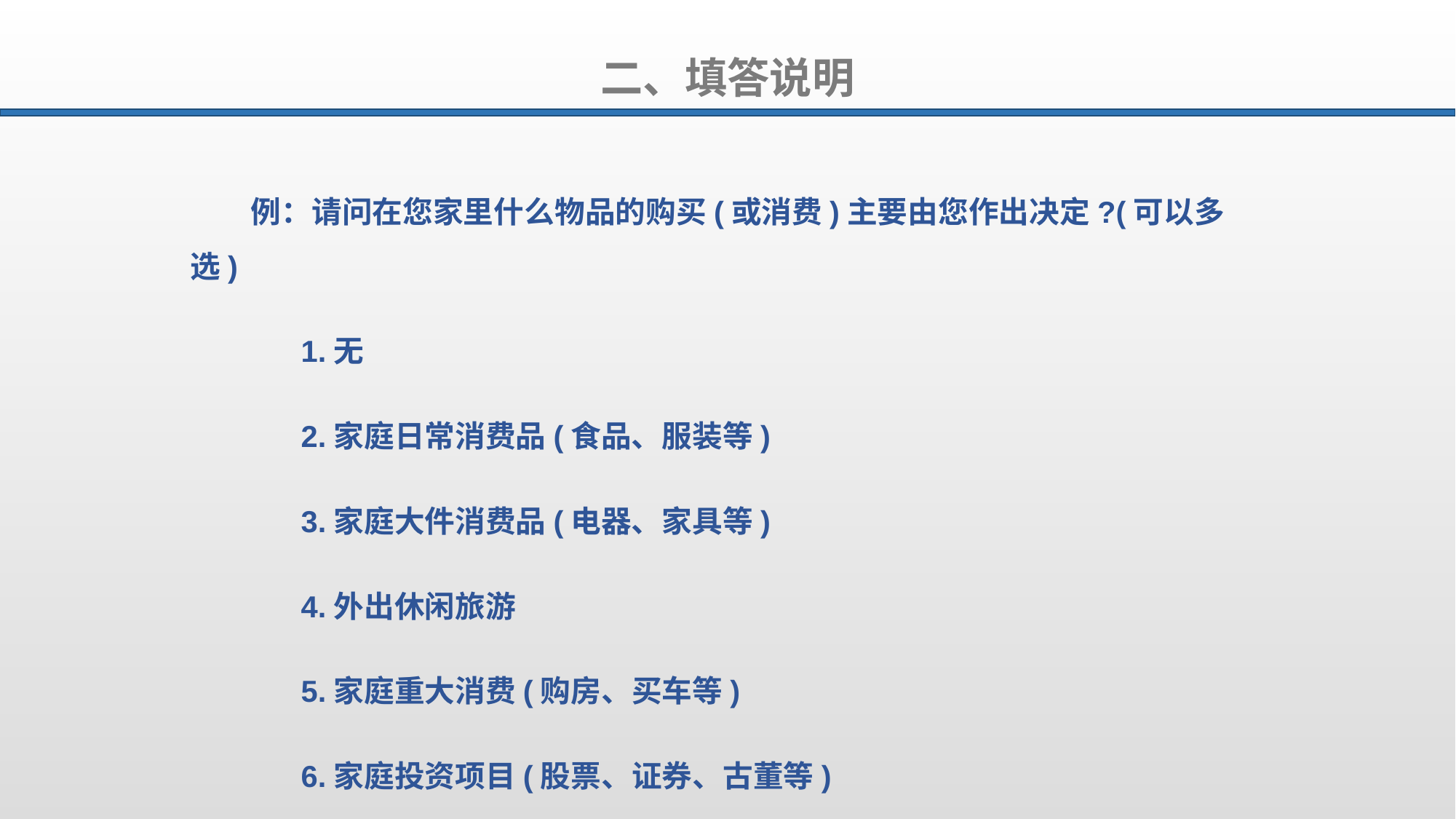

二、填答说明

例：请问在您家里什么物品的购买(或消费)主要由您作出决定?(可以多选)
      1.无
      2.家庭日常消费品(食品、服装等)
      3.家庭大件消费品(电器、家具等)
      4.外出休闲旅游
      5.家庭重大消费(购房、买车等)
      6.家庭投资项目(股票、证券、古董等)